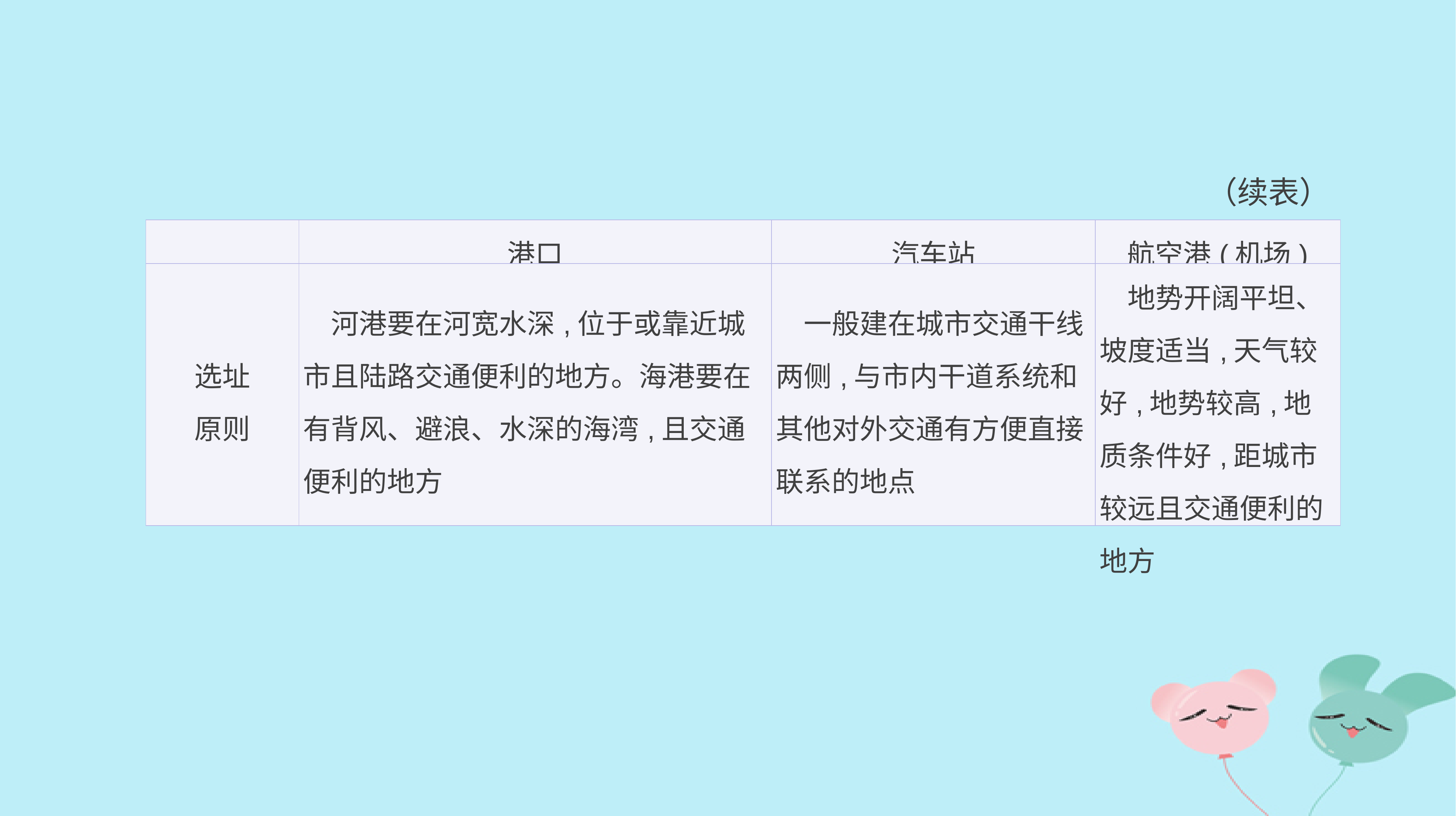

（续表）
|  | 港口 | 汽车站 | 航空港(机场) |
| --- | --- | --- | --- |
| 选址 原则 | 河港要在河宽水深,位于或靠近城市且陆路交通便利的地方。海港要在有背风、避浪、水深的海湾,且交通便利的地方 | 一般建在城市交通干线两侧,与市内干道系统和其他对外交通有方便直接联系的地点 | 地势开阔平坦、坡度适当,天气较好,地势较高,地质条件好,距城市较远且交通便利的地方 |